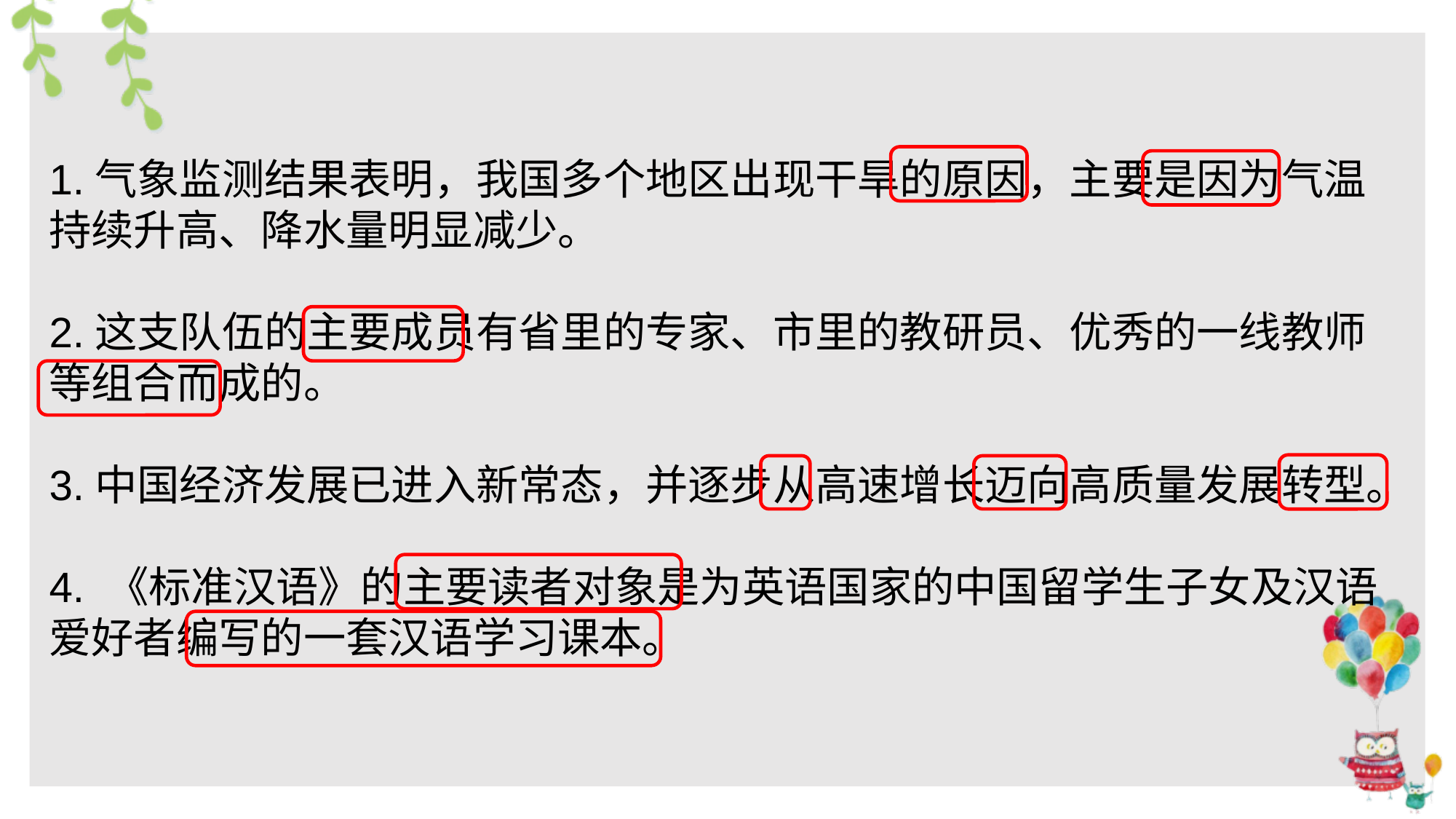

#
1.气象监测结果表明，我国多个地区出现干旱的原因，主要是因为气温持续升高、降水量明显减少。

2.这支队伍的主要成员有省里的专家、市里的教研员、优秀的一线教师等组合而成的。

3.中国经济发展已进入新常态，并逐步从高速增长迈向高质量发展转型。

4. 《标准汉语》的主要读者对象是为英语国家的中国留学生子女及汉语爱好者编写的一套汉语学习课本。